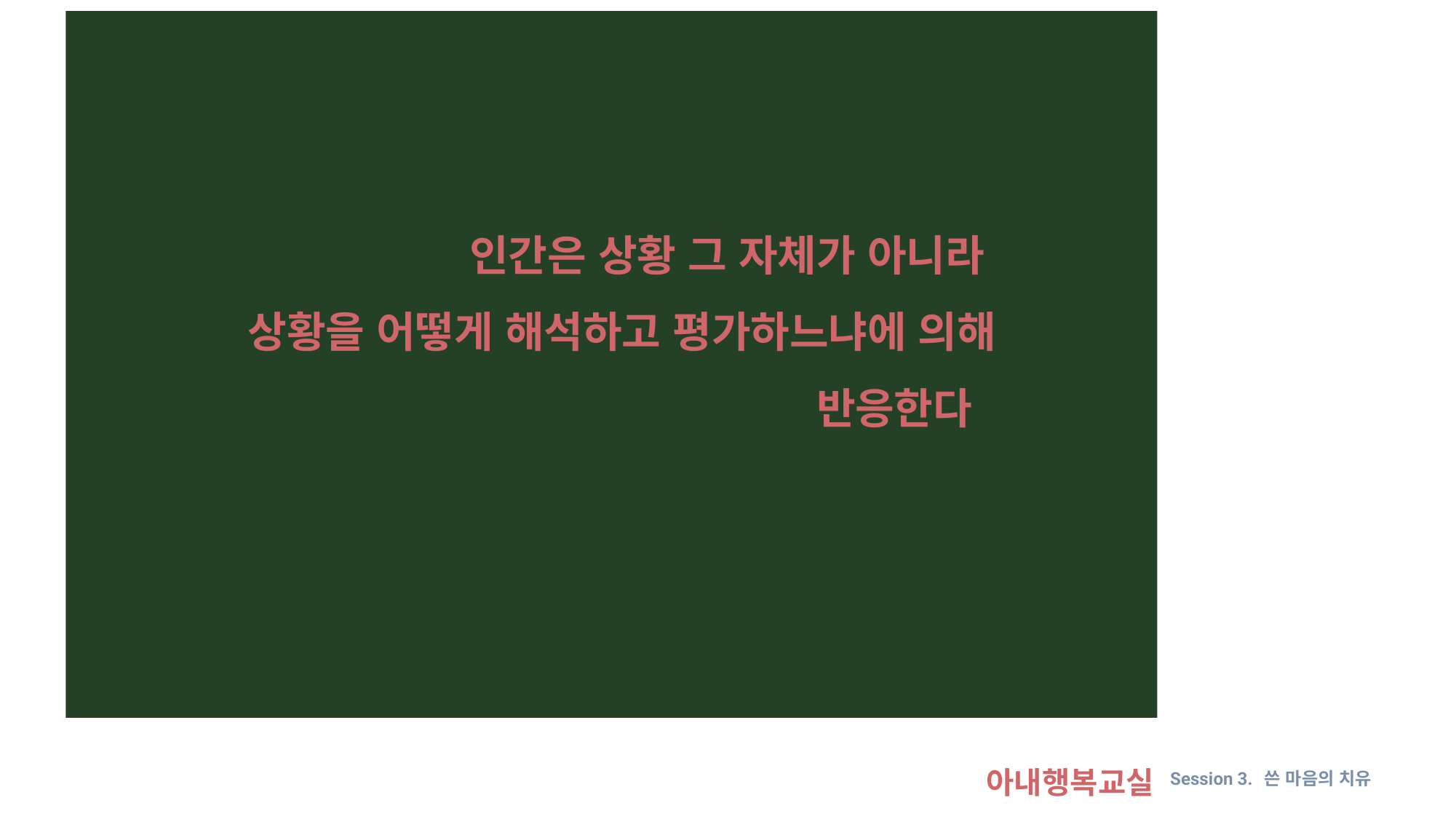

인간은 상황 그 자체가 아니라
상황을 어떻게 해석하고 평가하느냐에 의해
  반응한다
아내행복교실 Session 3. 쓴 마음의 치유